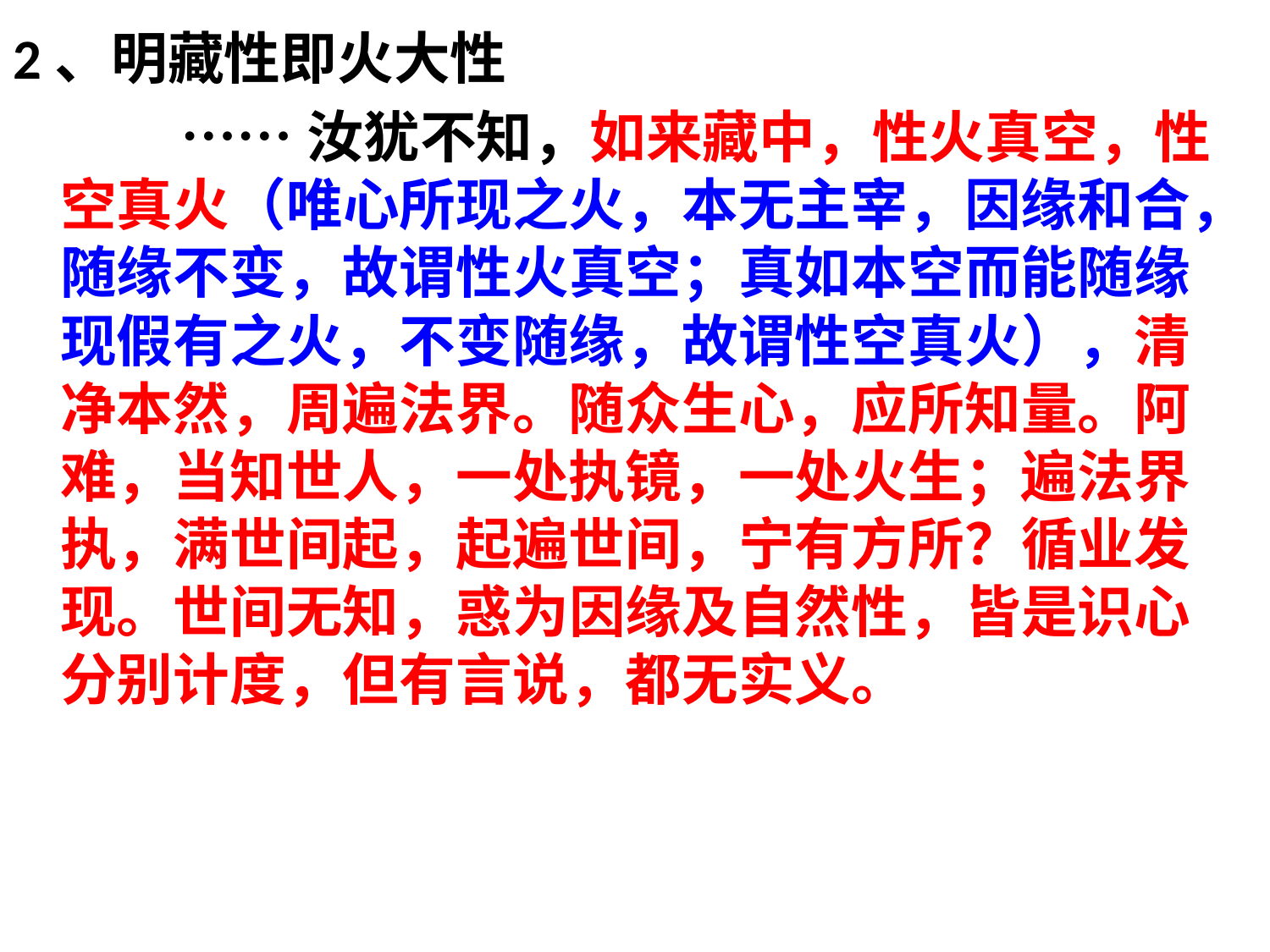

2、明藏性即火大性
             ……汝犹不知，如来藏中，性火真空，性空真火（唯心所现之火，本无主宰，因缘和合，随缘不变，故谓性火真空；真如本空而能随缘现假有之火，不变随缘，故谓性空真火），清净本然，周遍法界。随众生心，应所知量。阿难，当知世人，一处执镜，一处火生；遍法界执，满世间起，起遍世间，宁有方所？循业发现。世间无知，惑为因缘及自然性，皆是识心分别计度，但有言说，都无实义。